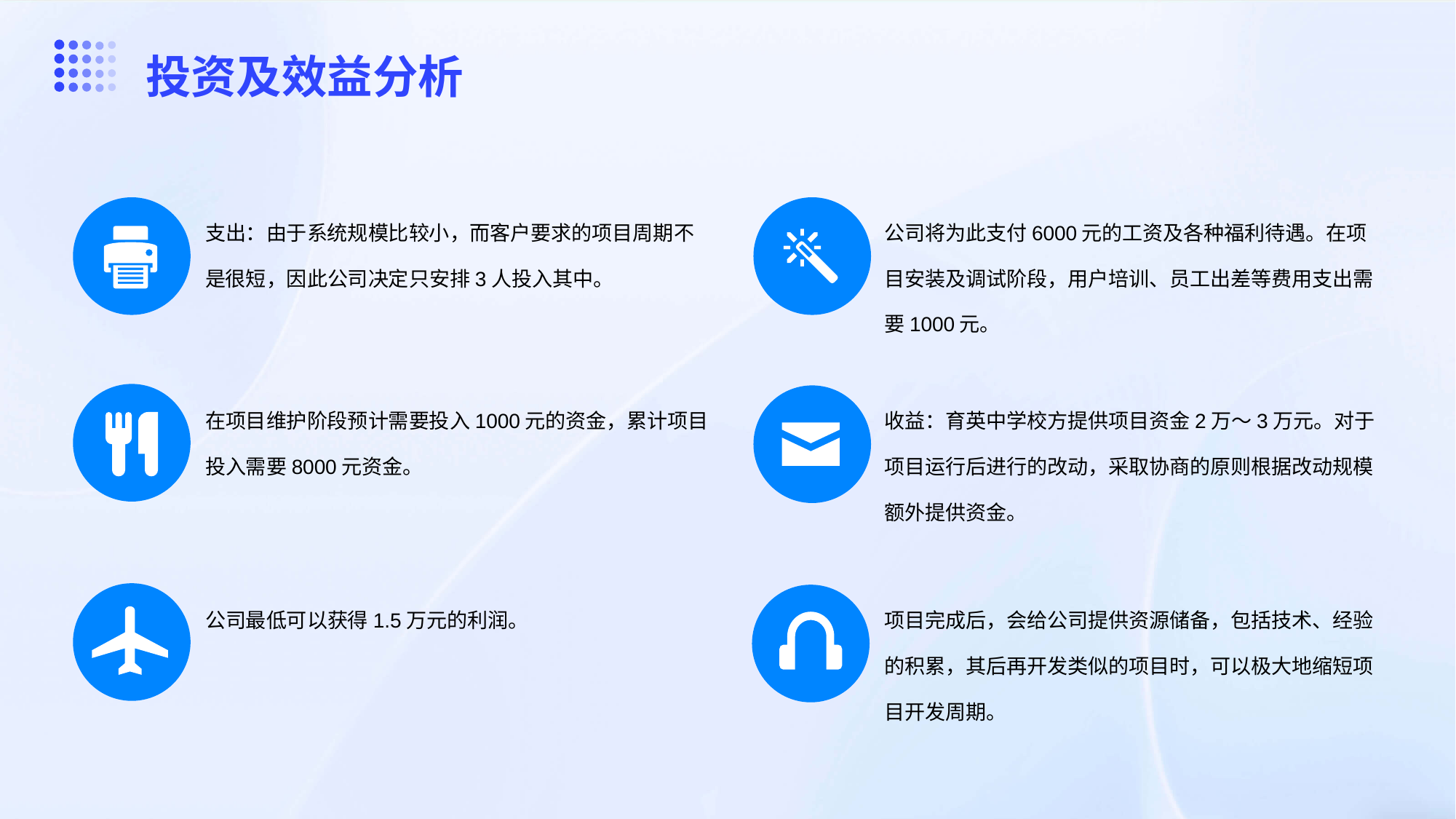

投资及效益分析

支出：由于系统规模比较小，而客户要求的项目周期不是很短，因此公司决定只安排3人投入其中。
公司将为此支付6000元的工资及各种福利待遇。在项目安装及调试阶段，用户培训、员工出差等费用支出需要1000元。

在项目维护阶段预计需要投入1000元的资金，累计项目投入需要8000元资金。
收益：育英中学校方提供项目资金2万～3万元。对于项目运行后进行的改动，采取协商的原则根据改动规模额外提供资金。

公司最低可以获得1.5万元的利润。
项目完成后，会给公司提供资源储备，包括技术、经验的积累，其后再开发类似的项目时，可以极大地缩短项目开发周期。